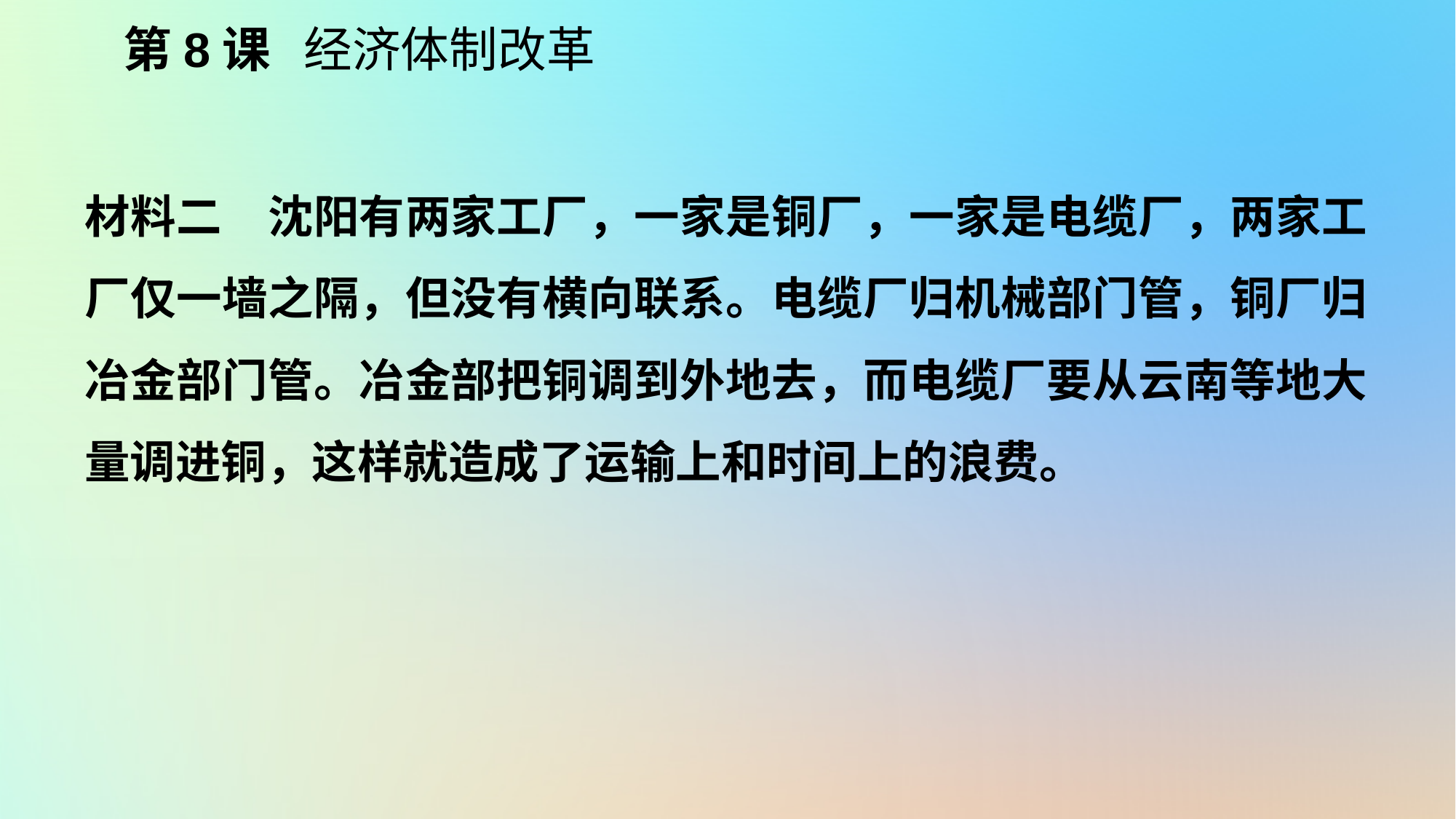

第8课   经济体制改革
材料二　沈阳有两家工厂，一家是铜厂，一家是电缆厂，两家工厂仅一墙之隔，但没有横向联系。电缆厂归机械部门管，铜厂归冶金部门管。冶金部把铜调到外地去，而电缆厂要从云南等地大量调进铜，这样就造成了运输上和时间上的浪费。